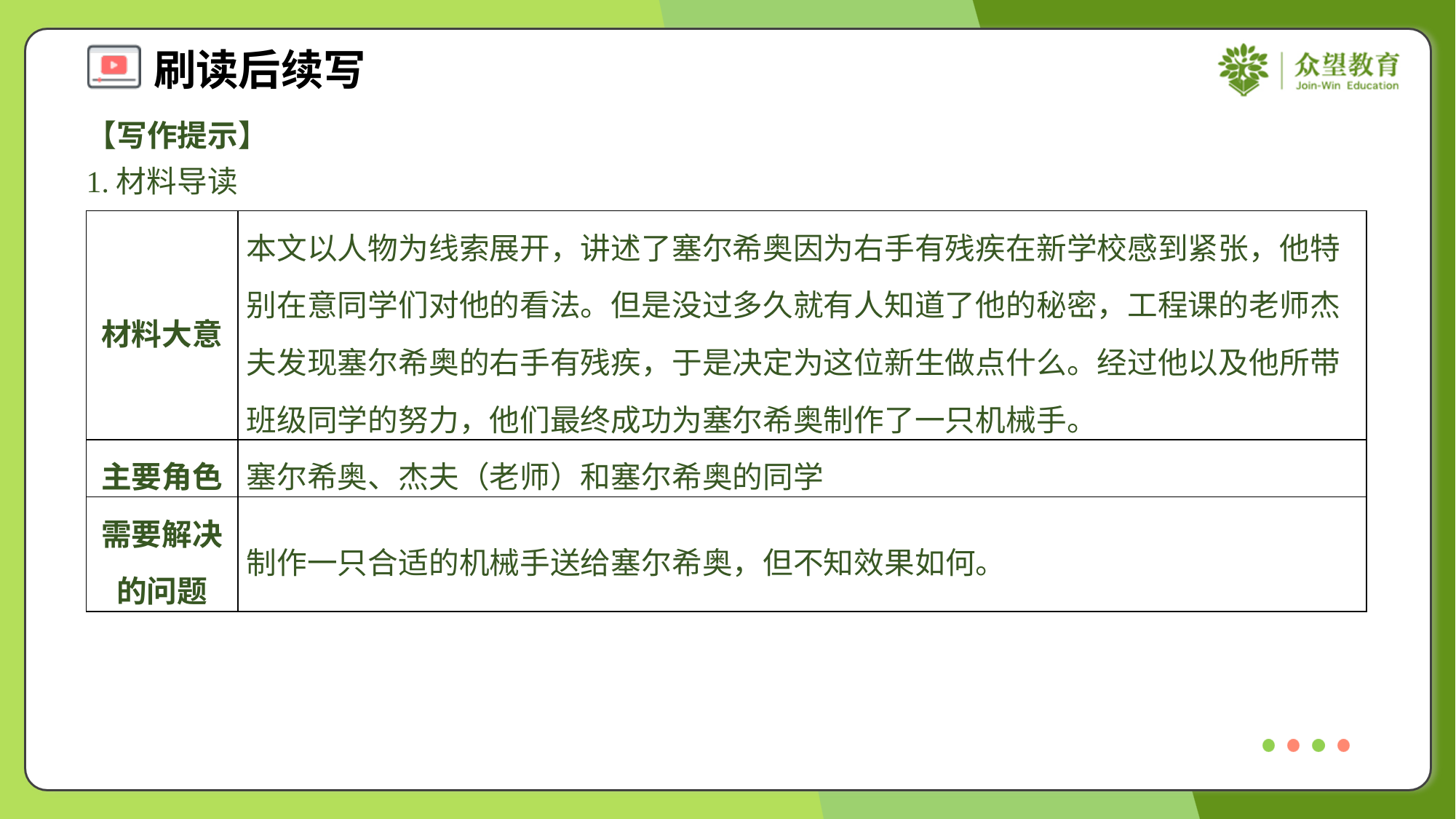

【写作提示】
1.材料导读
| 材料大意 | 本文以人物为线索展开，讲述了塞尔希奥因为右手有残疾在新学校感到紧张，他特别在意同学们对他的看法。但是没过多久就有人知道了他的秘密，工程课的老师杰夫发现塞尔希奥的右手有残疾，于是决定为这位新生做点什么。经过他以及他所带班级同学的努力，他们最终成功为塞尔希奥制作了一只机械手。 |
| --- | --- |
| 主要角色 | 塞尔希奥、杰夫（老师）和塞尔希奥的同学 |
| 需要解决的问题 | 制作一只合适的机械手送给塞尔希奥，但不知效果如何。 |